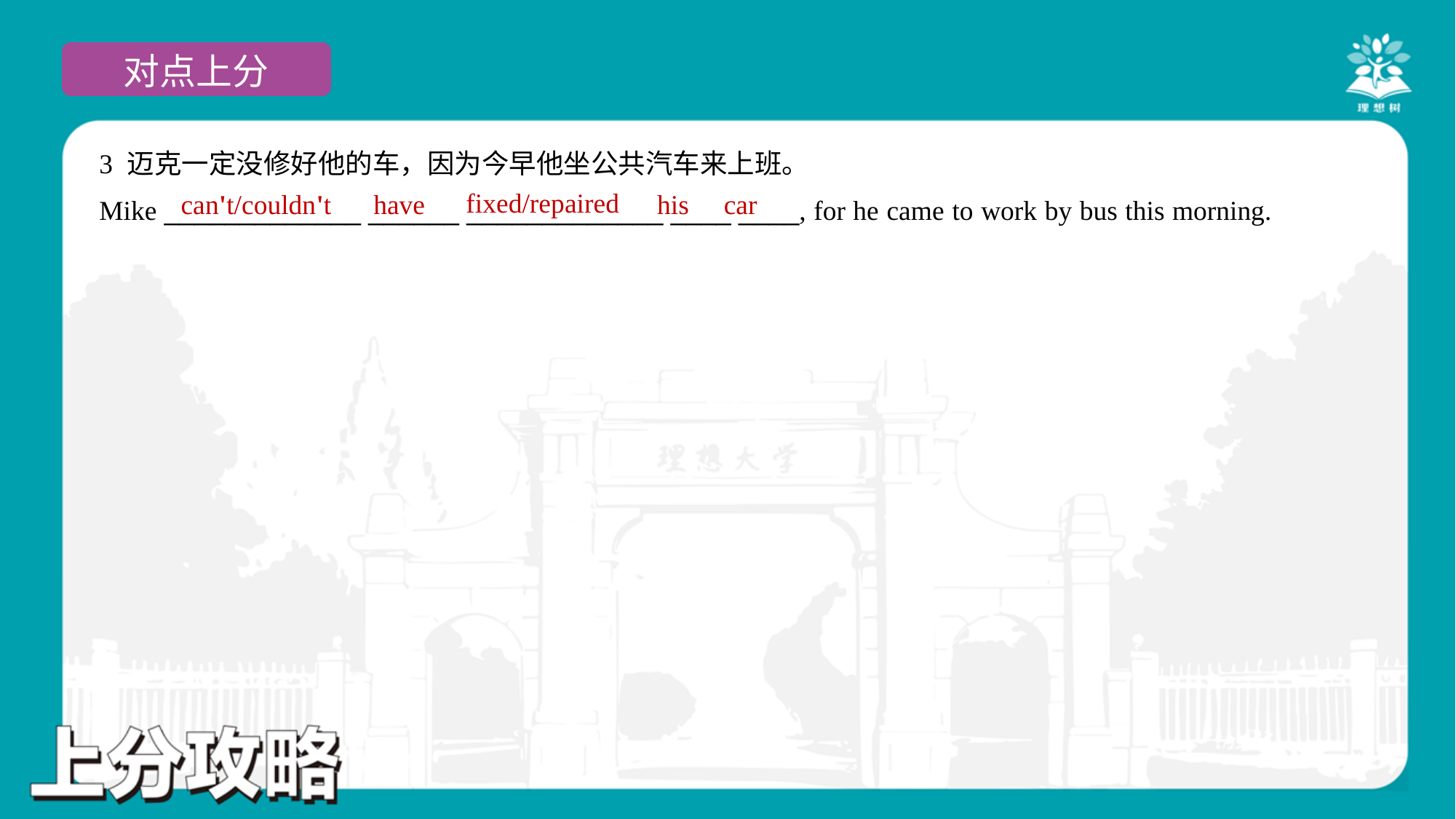

3 迈克一定没修好他的车，因为今早他坐公共汽车来上班。
Mike _____________ ______ _____________ ____ ____, for he came to work by bus this morning.
fixed/repaired
can't/couldn't
have
his
car